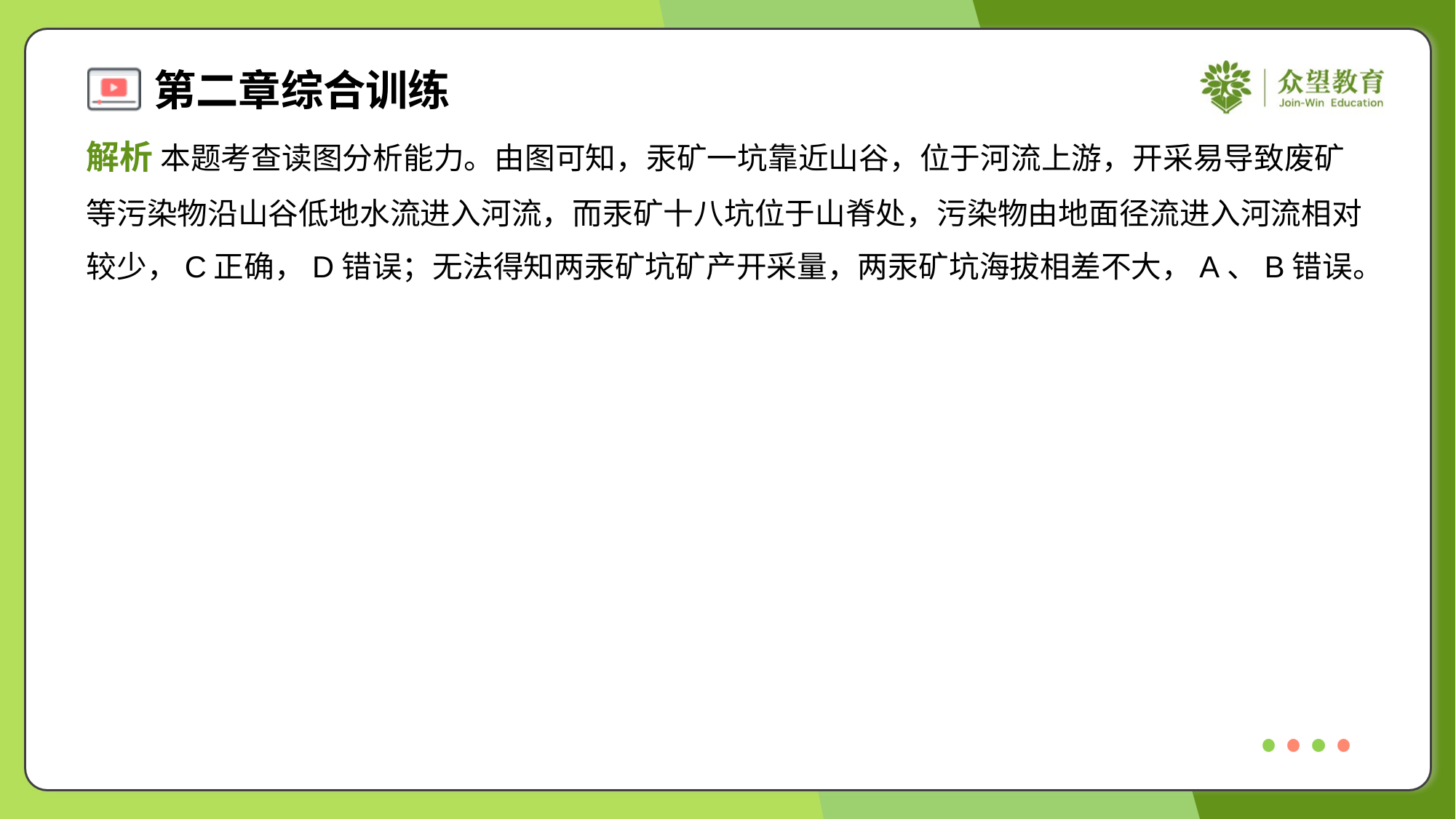

解析 本题考查读图分析能力。由图可知，汞矿一坑靠近山谷，位于河流上游，开采易导致废矿
等污染物沿山谷低地水流进入河流，而汞矿十八坑位于山脊处，污染物由地面径流进入河流相对
较少，C正确，D错误；无法得知两汞矿坑矿产开采量，两汞矿坑海拔相差不大，A、B错误。